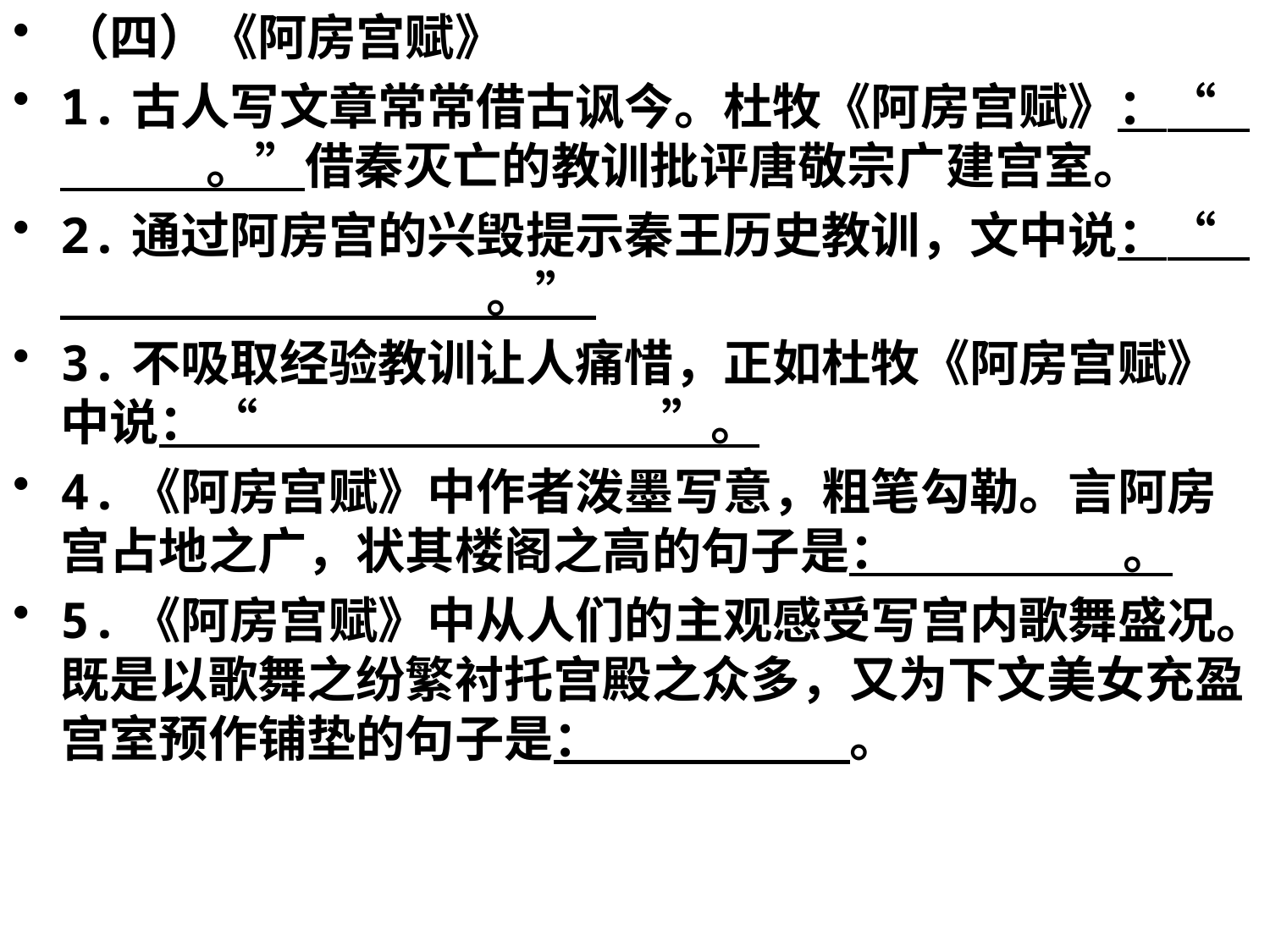

（四）《阿房宫赋》
1.古人写文章常常借古讽今。杜牧《阿房宫赋》：“                 。”借秦灭亡的教训批评唐敬宗广建宫室。
2.通过阿房宫的兴毁提示秦王历史教训，文中说：“                                          。”
3.不吸取经验教训让人痛惜，正如杜牧《阿房宫赋》中说：“                                    ”。
4.《阿房宫赋》中作者泼墨写意，粗笔勾勒。言阿房宫占地之广，状其楼阁之高的句子是：                    。
5.《阿房宫赋》中从人们的主观感受写宫内歌舞盛况。既是以歌舞之纷繁衬托宫殿之众多，又为下文美女充盈宫室预作铺垫的句子是：                      。
#